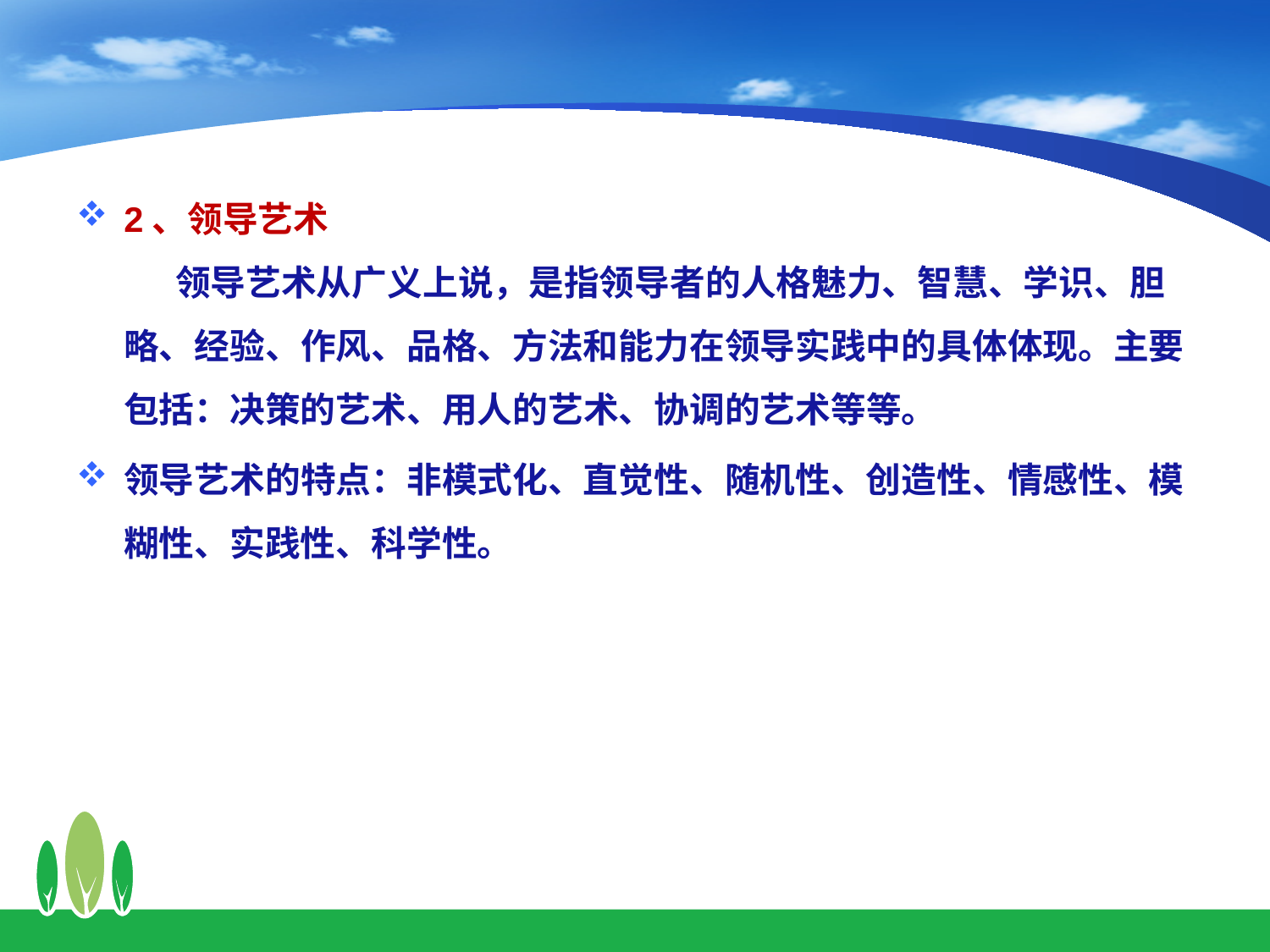

2、领导艺术
　  领导艺术从广义上说，是指领导者的人格魅力、智慧、学识、胆略、经验、作风、品格、方法和能力在领导实践中的具体体现。主要包括：决策的艺术、用人的艺术、协调的艺术等等。
领导艺术的特点：非模式化、直觉性、随机性、创造性、情感性、模糊性、实践性、科学性。

58